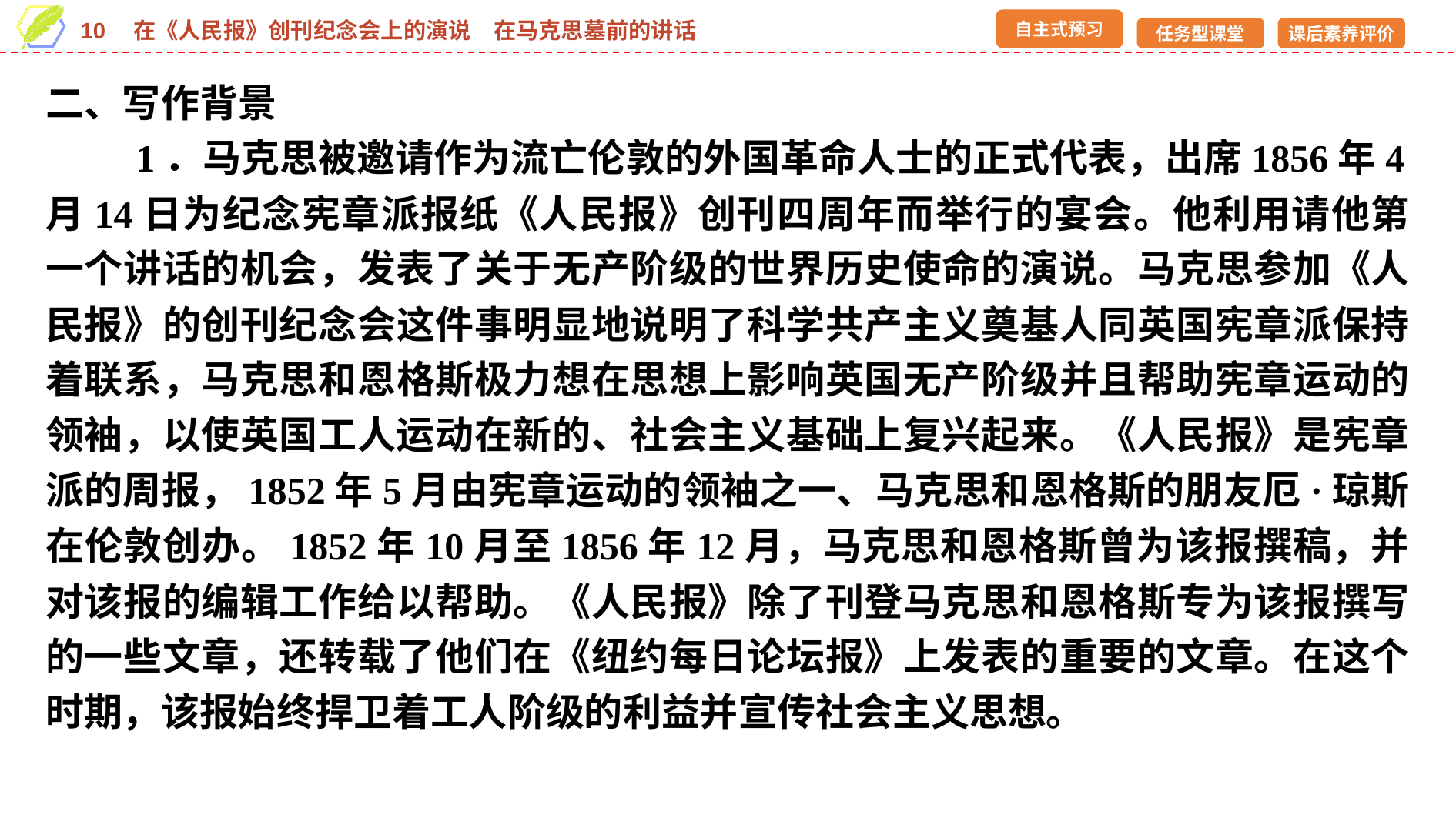

二、写作背景
1．马克思被邀请作为流亡伦敦的外国革命人士的正式代表，出席1856年4月14日为纪念宪章派报纸《人民报》创刊四周年而举行的宴会。他利用请他第一个讲话的机会，发表了关于无产阶级的世界历史使命的演说。马克思参加《人民报》的创刊纪念会这件事明显地说明了科学共产主义奠基人同英国宪章派保持着联系，马克思和恩格斯极力想在思想上影响英国无产阶级并且帮助宪章运动的领袖，以使英国工人运动在新的、社会主义基础上复兴起来。《人民报》是宪章派的周报，1852年5月由宪章运动的领袖之一、马克思和恩格斯的朋友厄·琼斯在伦敦创办。1852年10月至1856年12月，马克思和恩格斯曾为该报撰稿，并对该报的编辑工作给以帮助。《人民报》除了刊登马克思和恩格斯专为该报撰写的一些文章，还转载了他们在《纽约每日论坛报》上发表的重要的文章。在这个时期，该报始终捍卫着工人阶级的利益并宣传社会主义思想。